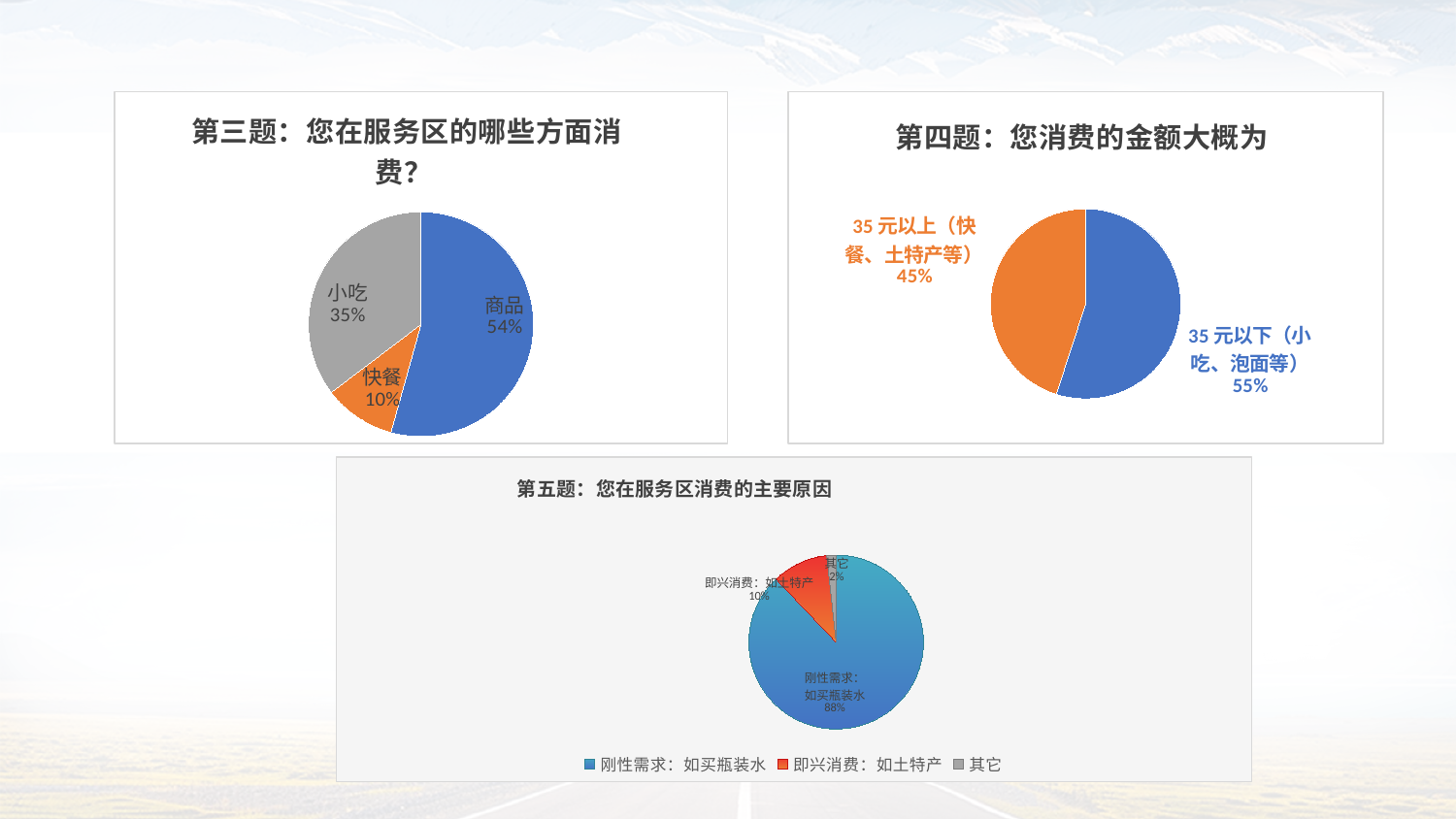

### Chart: 第三题：您在服务区的哪些方面消费？

| Category | 问题三：您在服务区主要在哪些方面消费？ 人数 | 问题三：您在服务区主要在哪些方面消费？ 占比 |
|---|---|---|
| 商品 | 63.0 | 0.543103448275862 |
| 快餐 | 12.0 | 0.1035 |
| 小吃 | 41.0 | 0.353448275862069 |

### Chart: 第四题：您消费的金额大概为

| Category | 第四题：您消费的数额大概为 占比 |
|---|---|
| 35元以下（小吃、泡面等） | 0.55 |
| 35元以上（快餐、土特产等） | 0.45 |
0

### Chart: 第五题：您在服务区消费的主要原因

| Category | 占比 |
|---|---|
| 刚性需求：如买瓶装水 | 0.8793 |
| 即兴消费：如土特产 | 0.1034 |
| 其它 | 0.0172 |